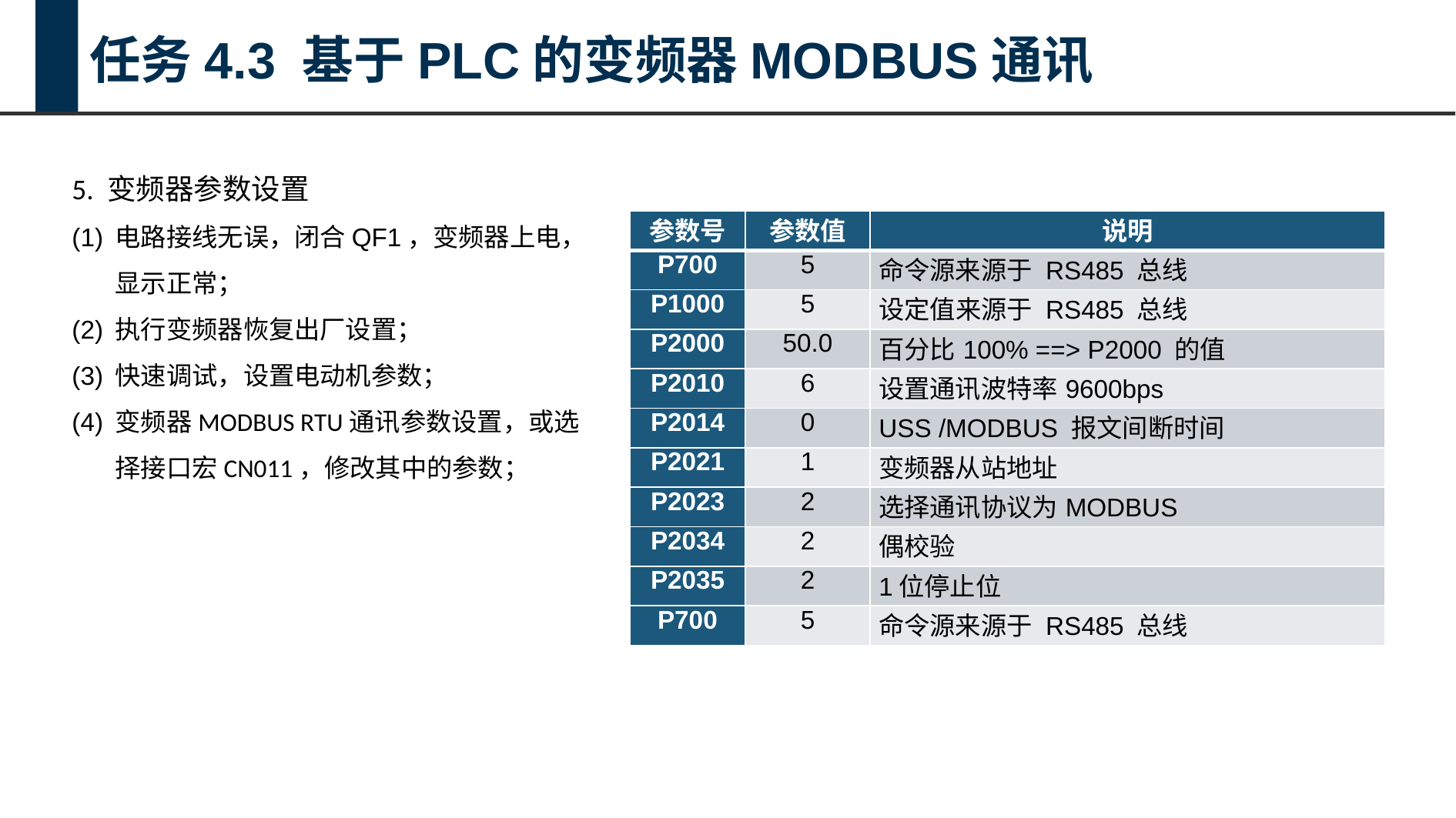

任务4.3 基于PLC的变频器MODBUS通讯
5. 变频器参数设置
电路接线无误，闭合QF1，变频器上电，显示正常；
执行变频器恢复出厂设置；
快速调试，设置电动机参数；
变频器MODBUS RTU通讯参数设置，或选择接口宏CN011，修改其中的参数；

| 参数号 | 参数值 | 说明 |
| --- | --- | --- |
| P700 | 5 | 命令源来源于 RS485 总线 |
| P1000 | 5 | 设定值来源于 RS485 总线 |
| P2000 | 50.0 | 百分比100% ==> P2000 的值 |
| P2010 | 6 | 设置通讯波特率9600bps |
| P2014 | 0 | USS /MODBUS 报文间断时间 |
| P2021 | 1 | 变频器从站地址 |
| P2023 | 2 | 选择通讯协议为MODBUS |
| P2034 | 2 | 偶校验 |
| P2035 | 2 | 1位停止位 |
| P700 | 5 | 命令源来源于 RS485 总线 |